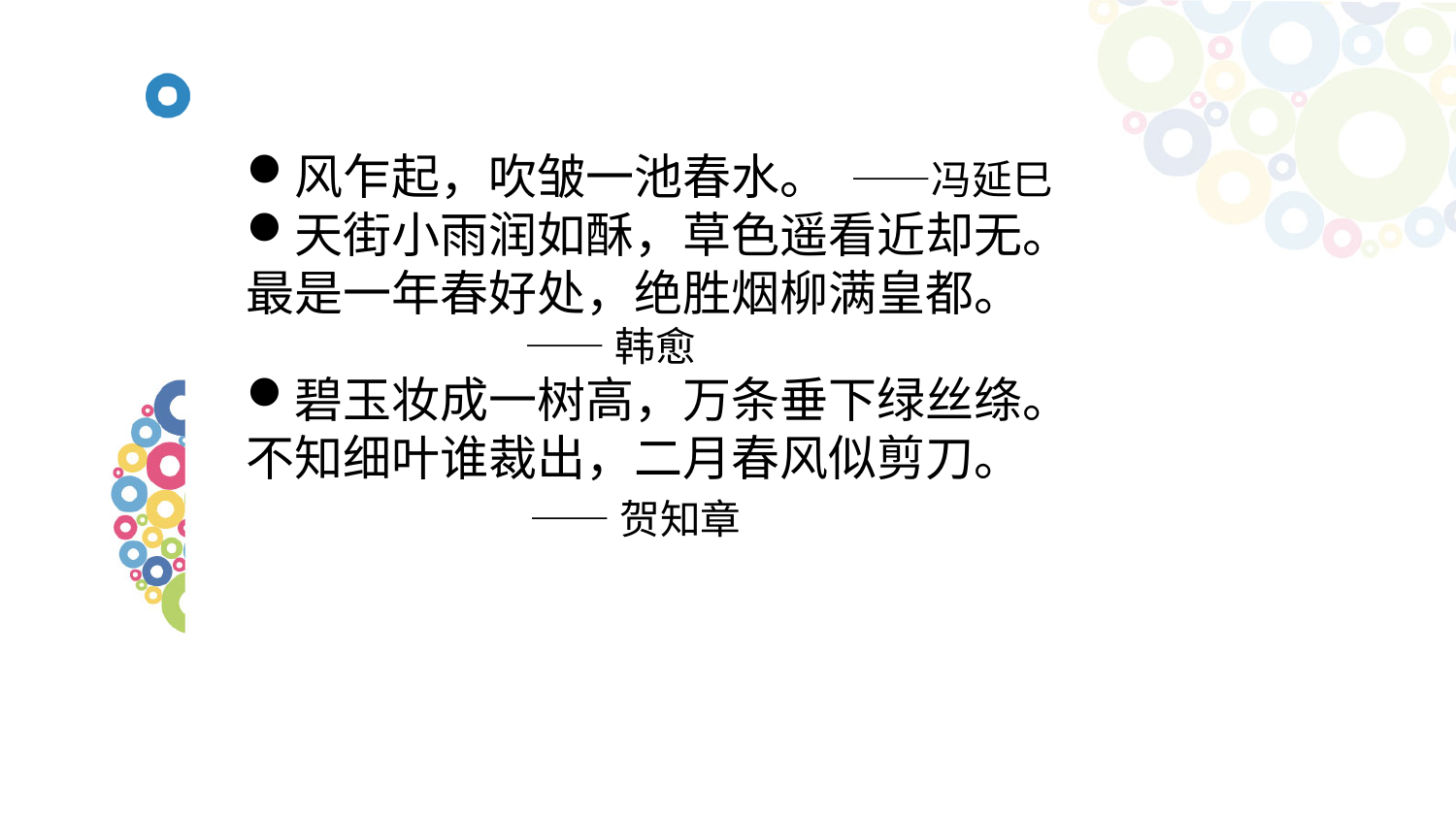

风乍起，吹皱一池春水。  ——冯延巳
天街小雨润如酥，草色遥看近却无。   最是一年春好处，绝胜烟柳满皇都。
                               ——韩愈
碧玉妆成一树高，万条垂下绿丝绦。不知细叶谁裁出，二月春风似剪刀。
                            ——贺知章